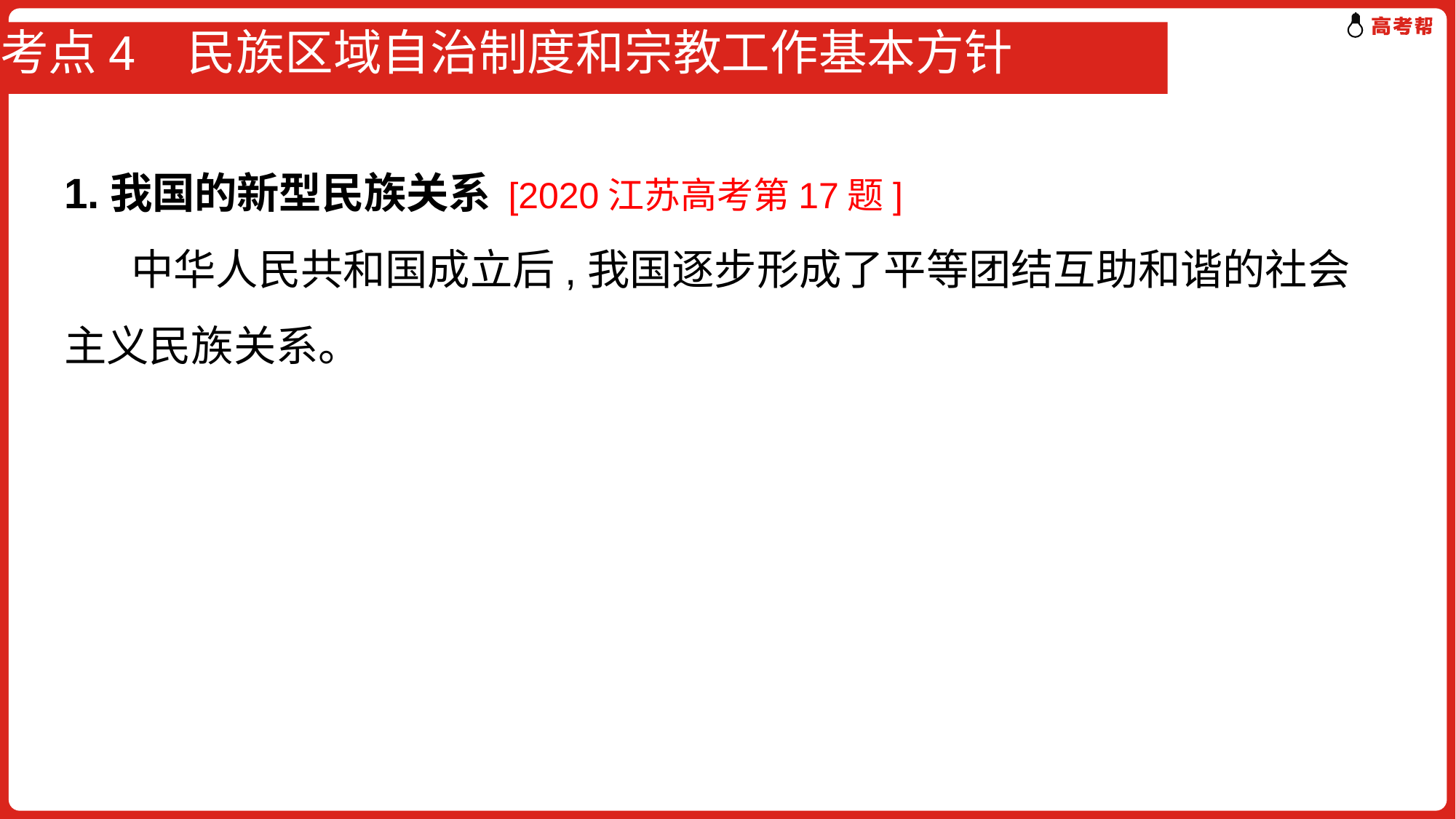

# 考点4   民族区域自治制度和宗教工作基本方针
1.我国的新型民族关系 [2020江苏高考第17题]
      中华人民共和国成立后,我国逐步形成了平等团结互助和谐的社会主义民族关系。